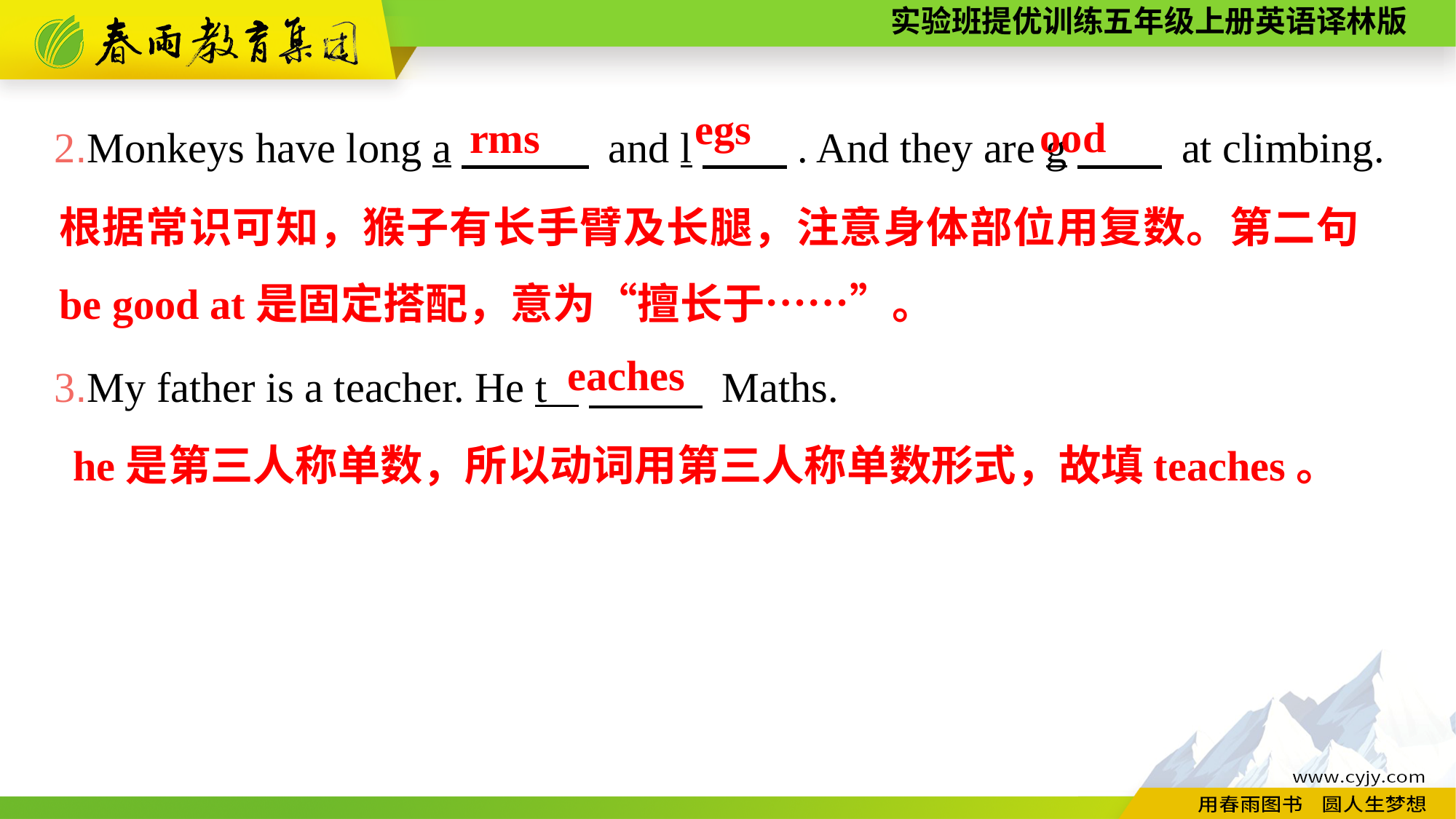

2.Monkeys have long a　　　 and l　　. And they are g　　 at climbing.

3.My father is a teacher. He t   　　    Maths.
egs
ood
rms
根据常识可知，猴子有长手臂及长腿，注意身体部位用复数。第二句be good at是固定搭配，意为“擅长于……”。
eaches
he是第三人称单数，所以动词用第三人称单数形式，故填teaches。